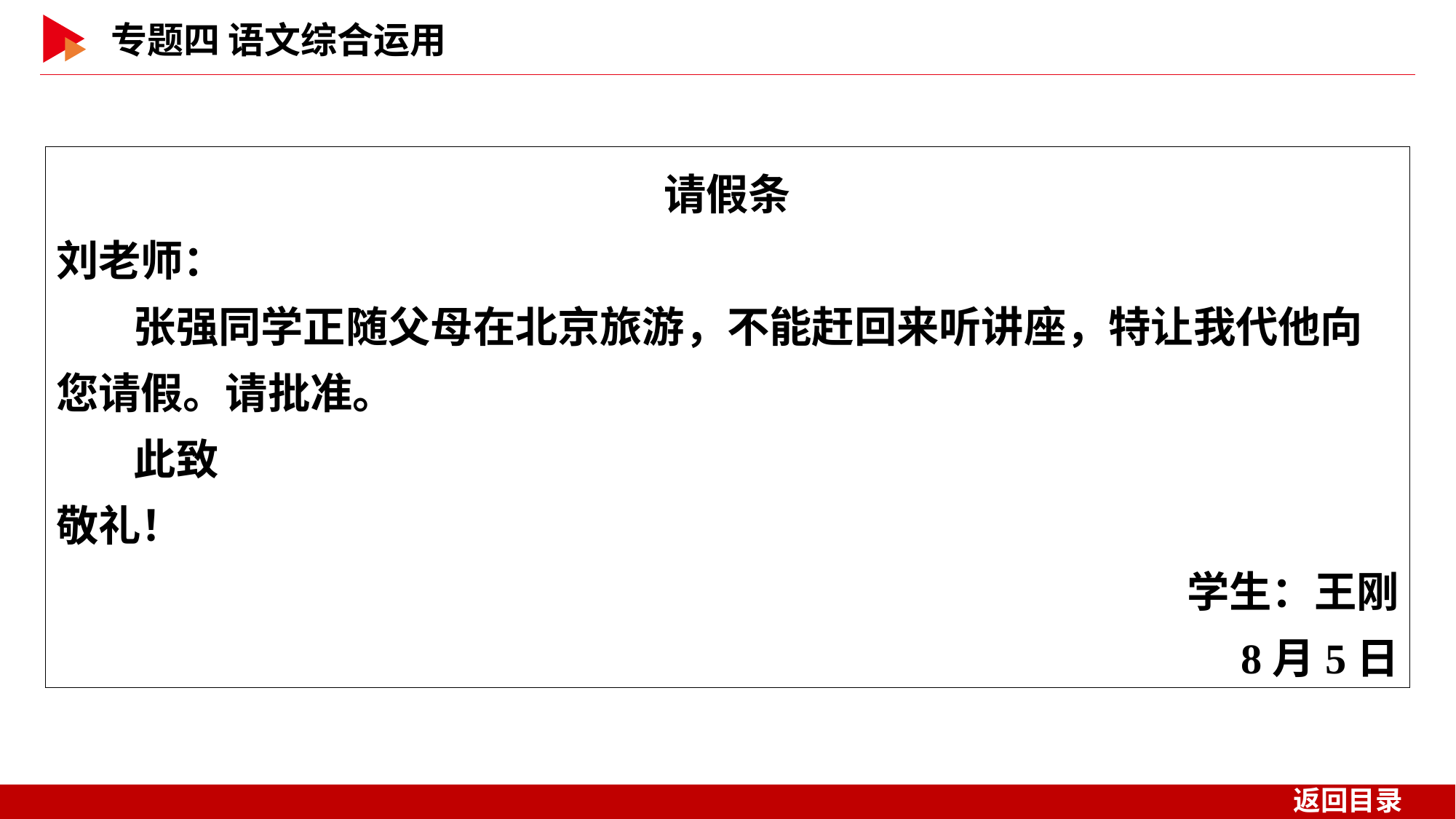

请假条
刘老师：
       张强同学正随父母在北京旅游，不能赶回来听讲座，特让我代他向您请假。请批准。
       此致
敬礼！
学生：王刚
8月5日